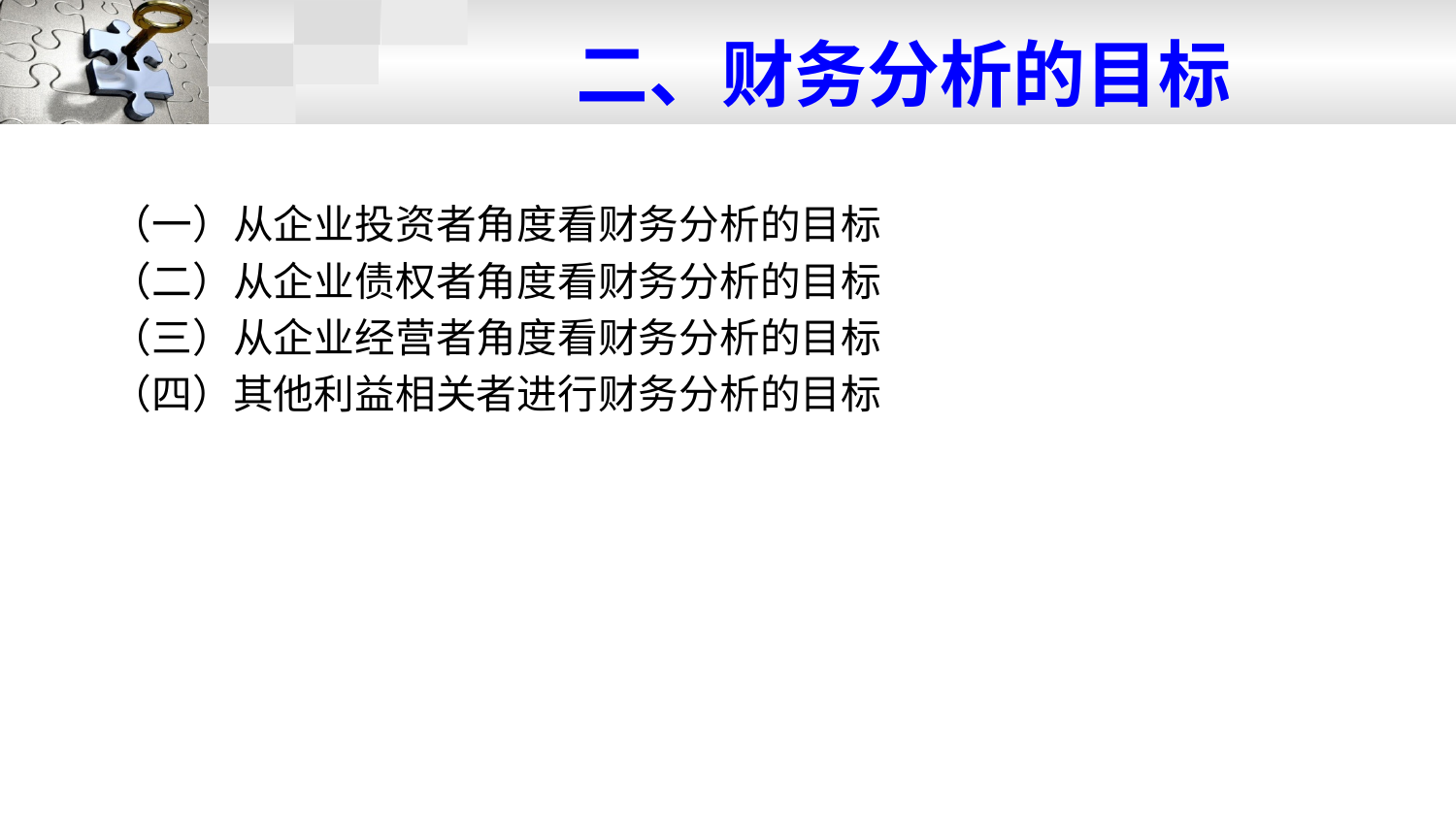

二、财务分析的目标
（一）从企业投资者角度看财务分析的目标
（二）从企业债权者角度看财务分析的目标
（三）从企业经营者角度看财务分析的目标
（四）其他利益相关者进行财务分析的目标